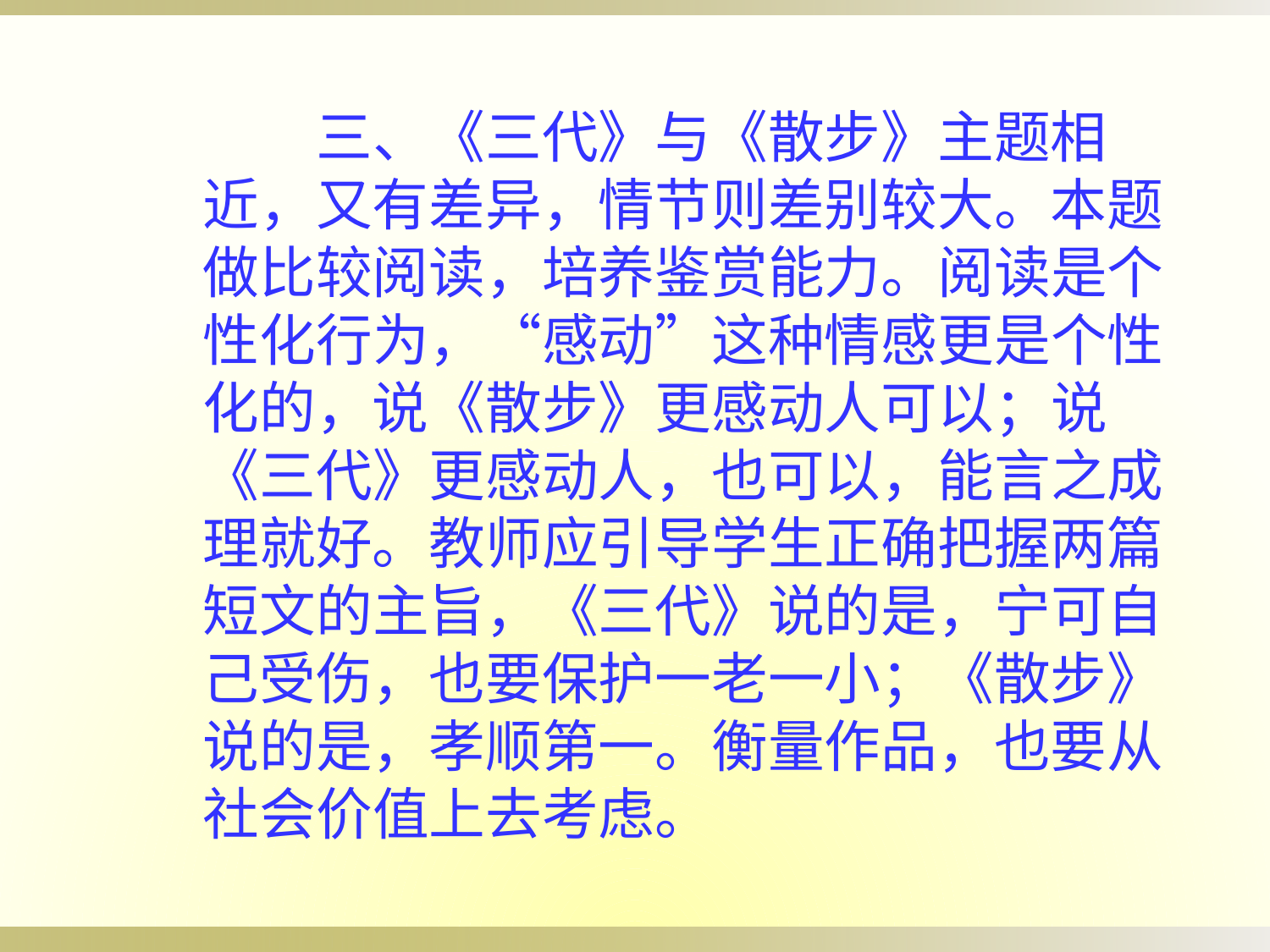

三、《三代》与《散步》主题相近，又有差异，情节则差别较大。本题做比较阅读，培养鉴赏能力。阅读是个性化行为，“感动”这种情感更是个性化的，说《散步》更感动人可以；说《三代》更感动人，也可以，能言之成理就好。教师应引导学生正确把握两篇短文的主旨，《三代》说的是，宁可自己受伤，也要保护一老一小；《散步》说的是，孝顺第一。衡量作品，也要从社会价值上去考虑。